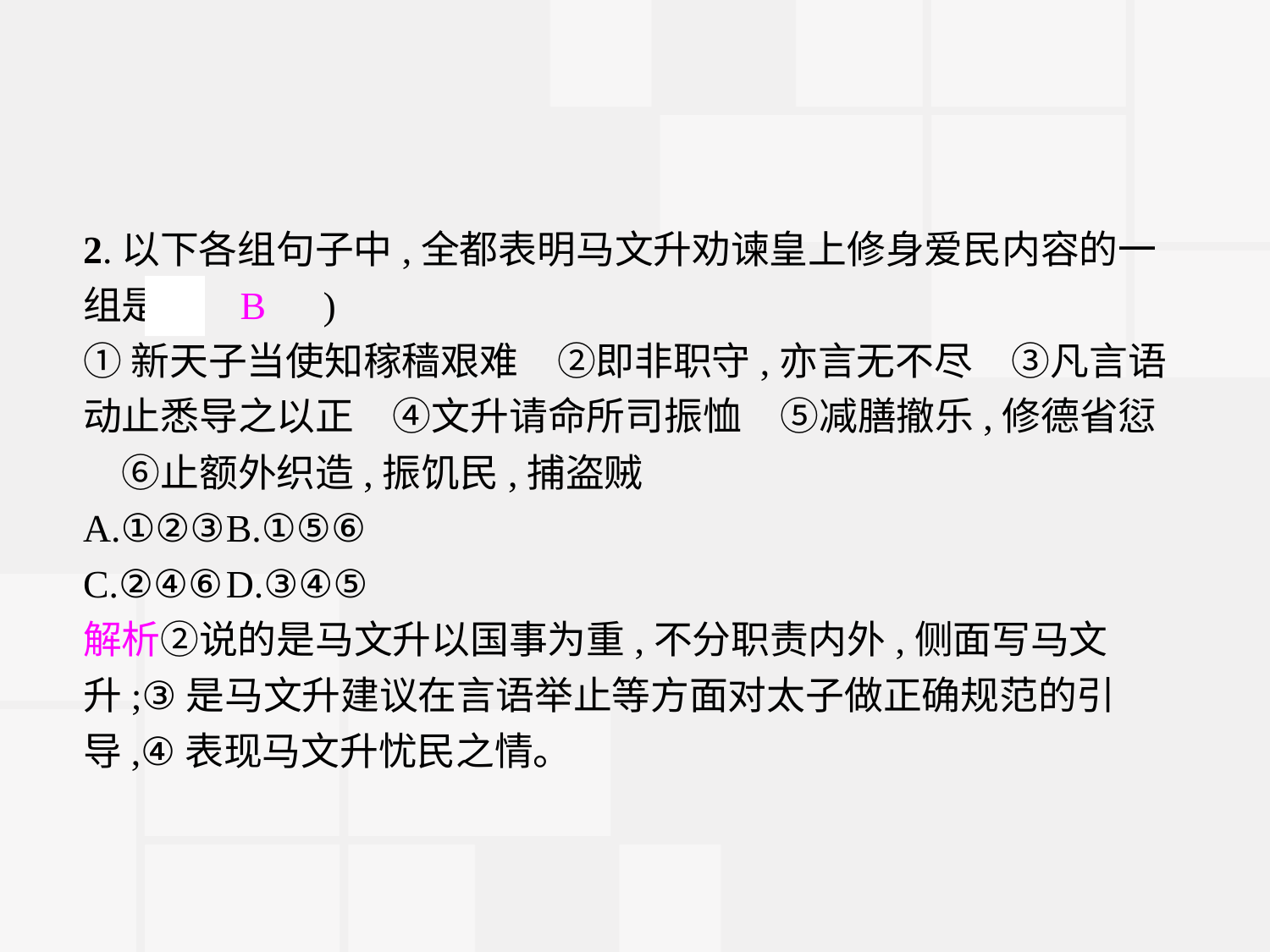

2.以下各组句子中,全都表明马文升劝谏皇上修身爱民内容的一组是(　B　)
①新天子当使知稼穑艰难　②即非职守,亦言无不尽　③凡言语动止悉导之以正　④文升请命所司振恤　⑤减膳撤乐,修德省愆　⑥止额外织造,振饥民,捕盗贼
A.①②③	B.①⑤⑥
C.②④⑥	D.③④⑤
解析②说的是马文升以国事为重,不分职责内外,侧面写马文升;③是马文升建议在言语举止等方面对太子做正确规范的引导,④表现马文升忧民之情。